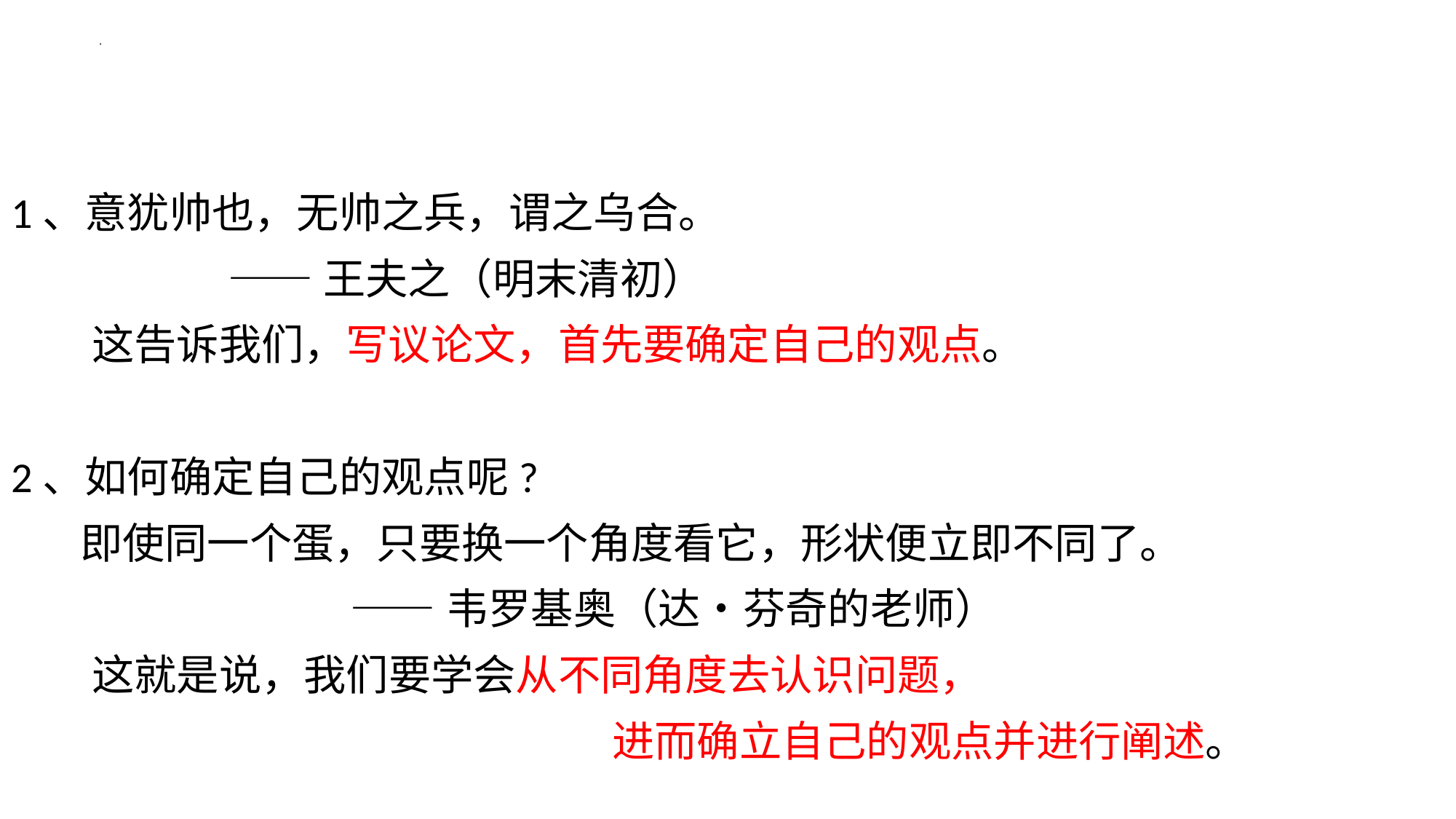

1、意犹帅也，无帅之兵，谓之乌合。
                       ——王夫之（明末清初）
      这告诉我们，写议论文，首先要确定自己的观点。

2、如何确定自己的观点呢?
      即使同一个蛋，只要换一个角度看它，形状便立即不同了。
                                    ——韦罗基奥（达・芬奇的老师）
      这就是说，我们要学会从不同角度去认识问题，
                                                  进而确立自己的观点并进行阐述。